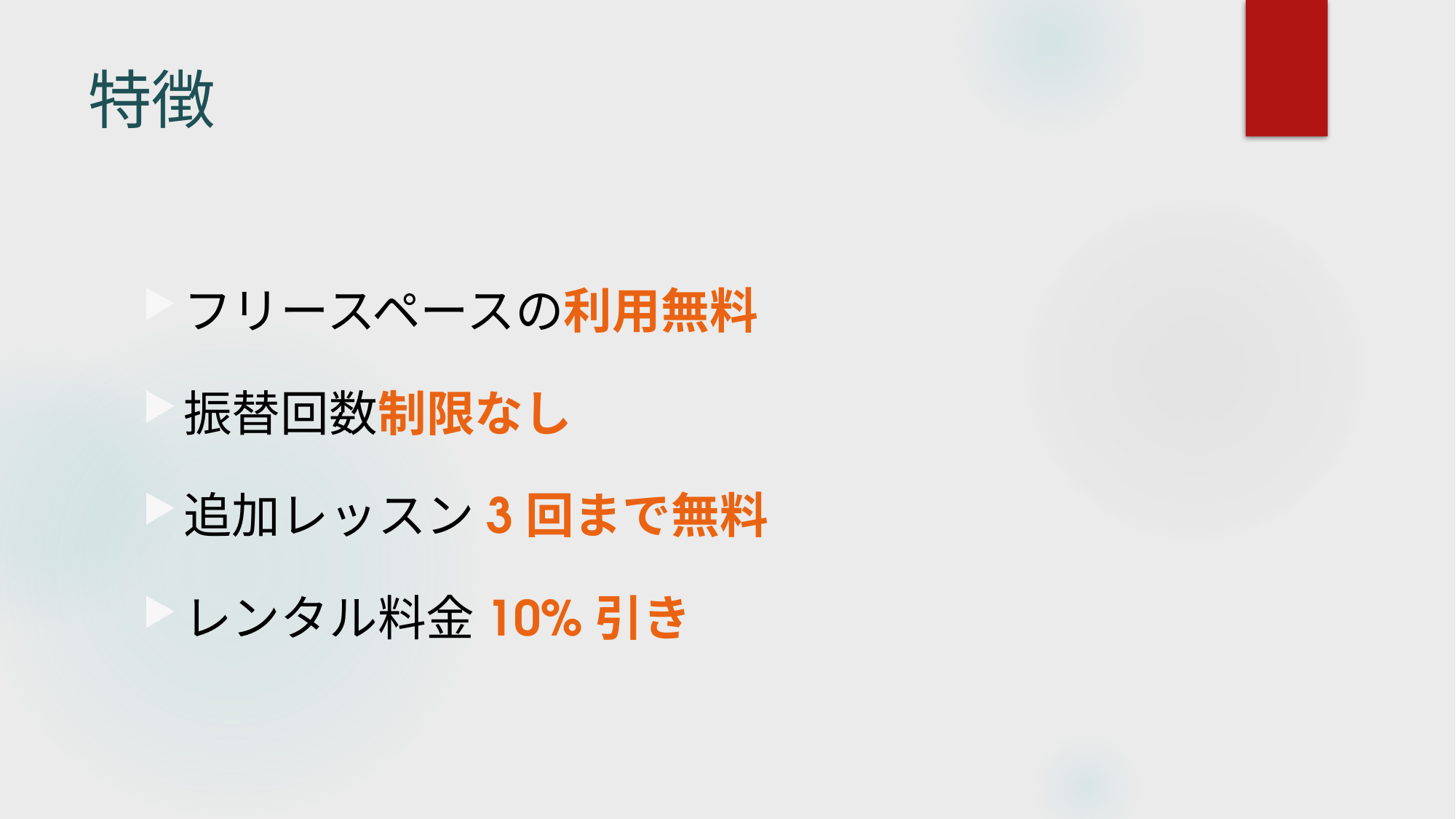

# 特徴
フリースペースの利用無料
振替回数制限なし
追加レッスン3回まで無料
レンタル料金10%引き